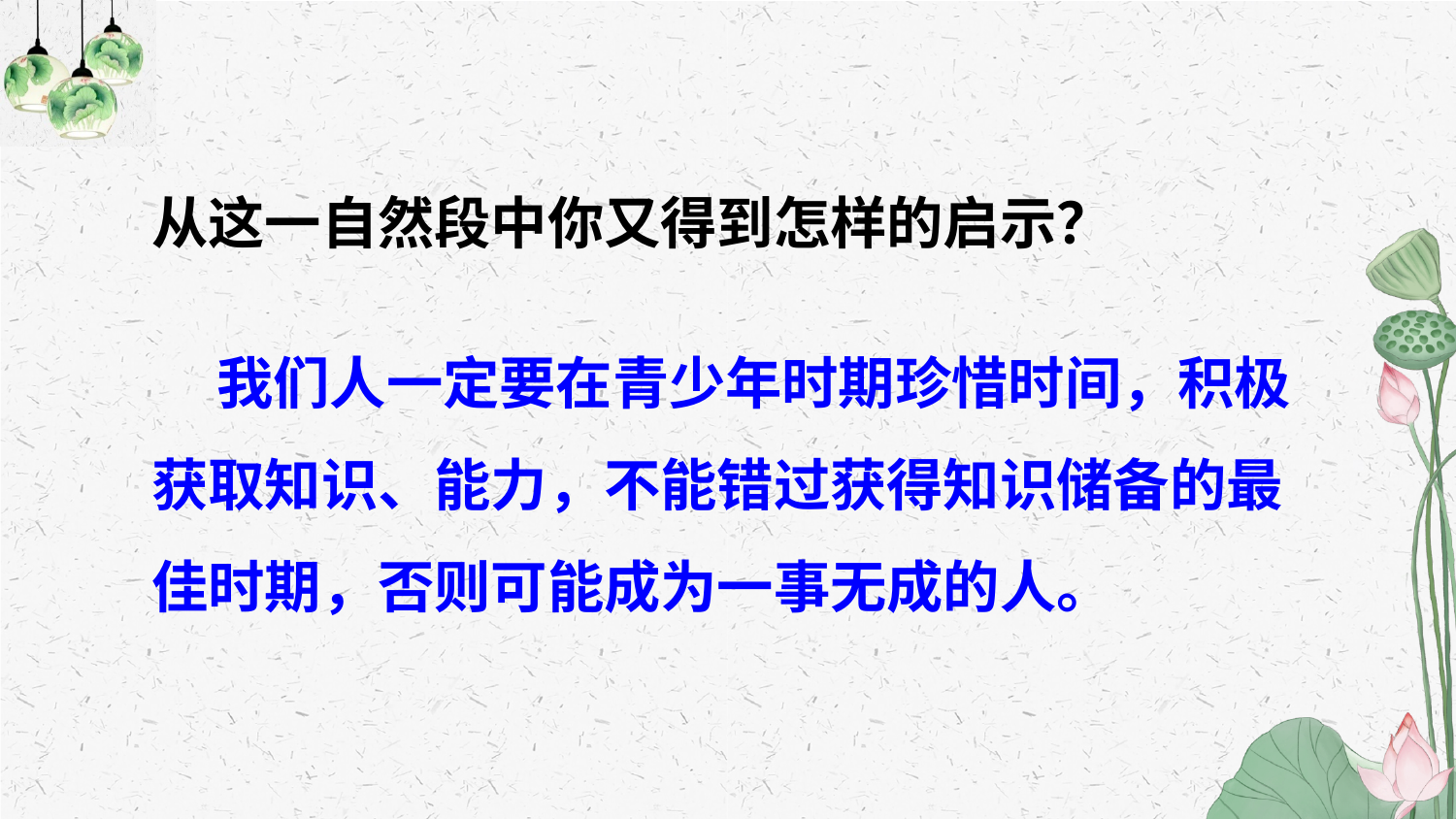

从这一自然段中你又得到怎样的启示？
    我们人一定要在青少年时期珍惜时间，积极获取知识、能力，不能错过获得知识储备的最佳时期，否则可能成为一事无成的人。